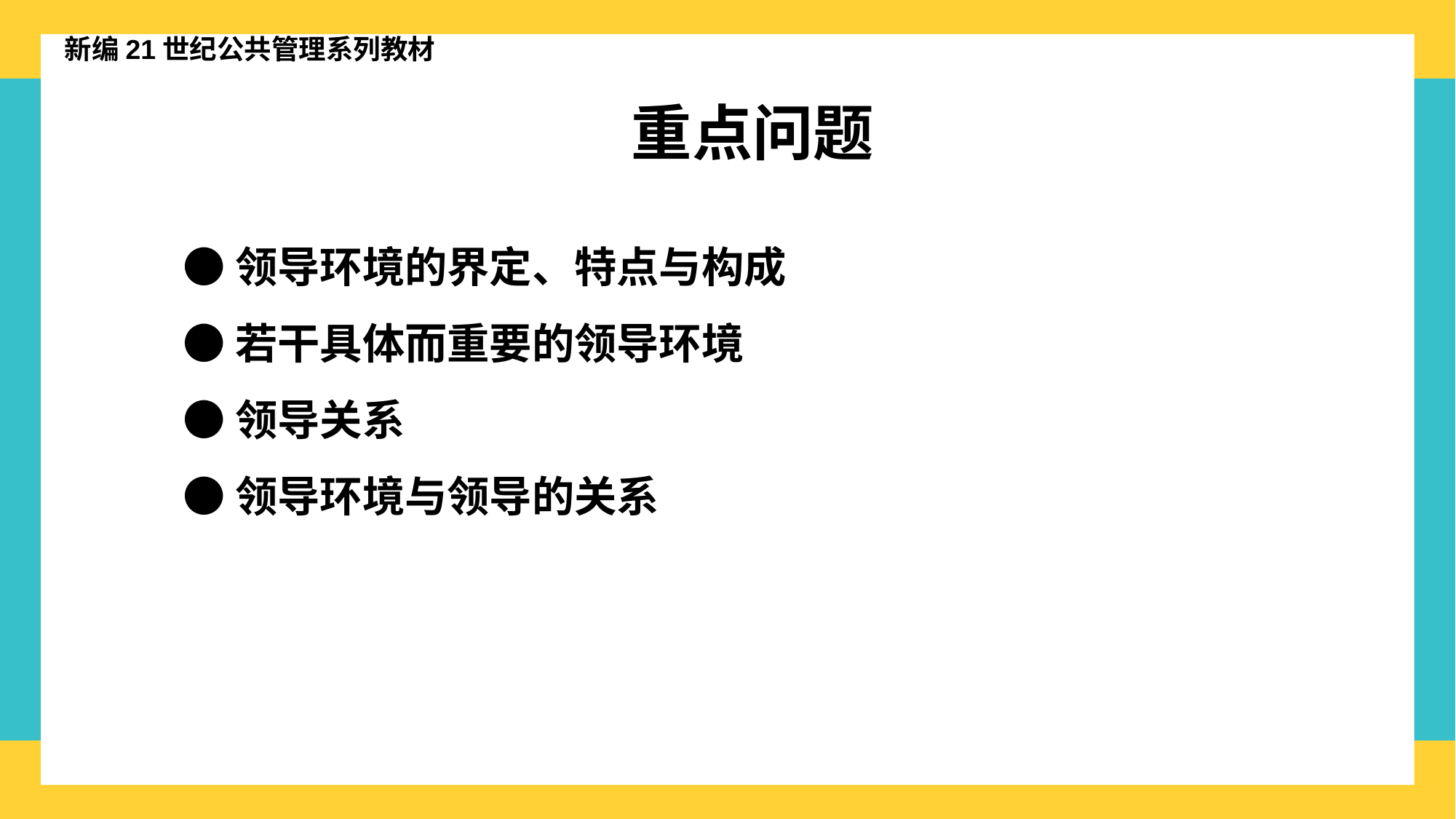

新编21世纪公共管理系列教材
重点问题
●领导环境的界定、特点与构成
●若干具体而重要的领导环境
●领导关系
●领导环境与领导的关系